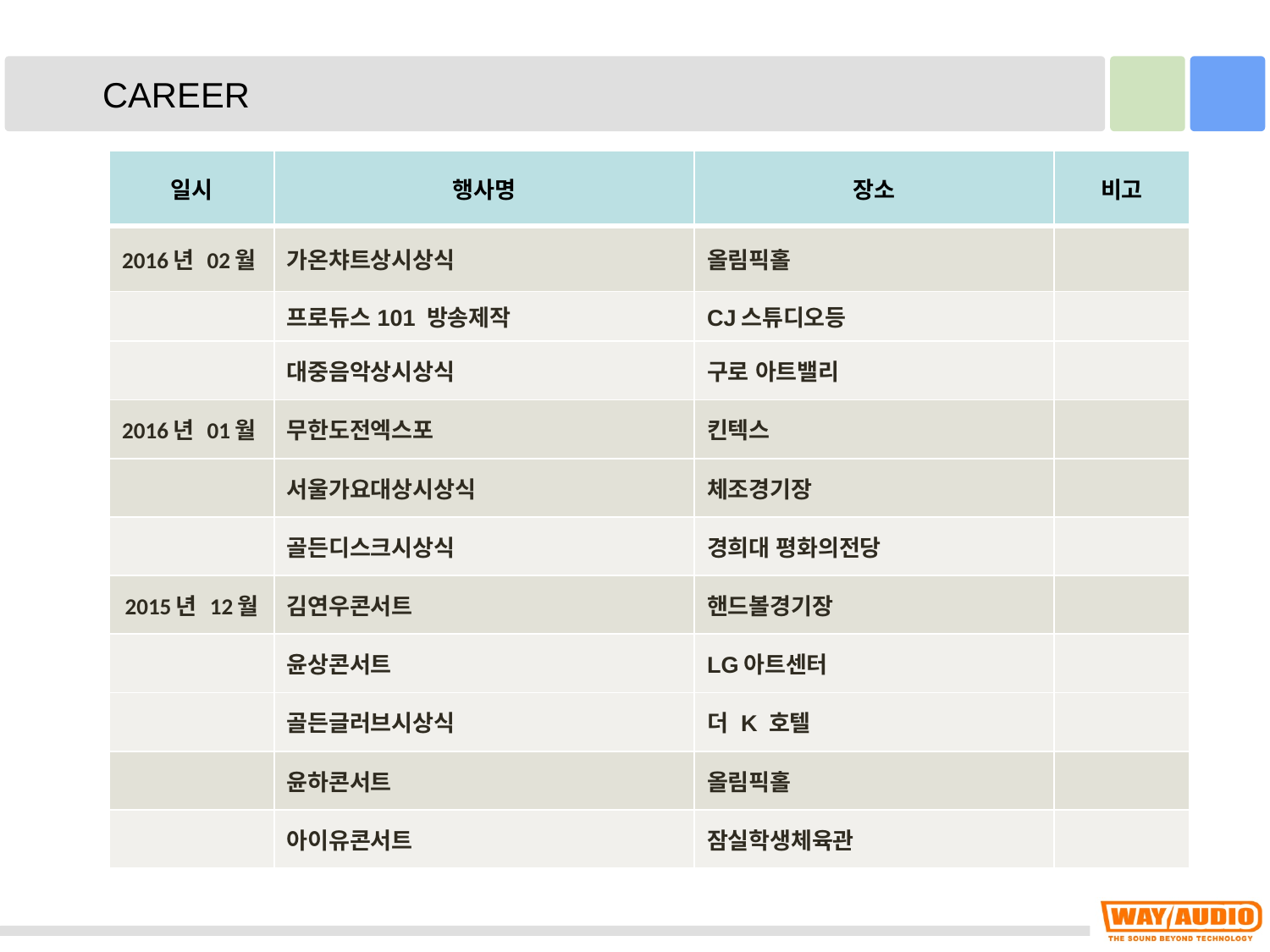

CAREER
| 일시 | 행사명 | 장소 | 비고 |
| --- | --- | --- | --- |
| 2016년 02월 | 가온챠트상시상식 | 올림픽홀 |  |
|  | 프로듀스101 방송제작 | CJ스튜디오등 |  |
|  | 대중음악상시상식 | 구로 아트밸리 |  |
| 2016년 01월 | 무한도전엑스포 | 킨텍스 |  |
|  | 서울가요대상시상식 | 체조경기장 |  |
|  | 골든디스크시상식 | 경희대 평화의전당 |  |
| 2015년 12월 | 김연우콘서트 | 핸드볼경기장 |  |
|  | 윤상콘서트 | LG아트센터 |  |
|  | 골든글러브시상식 | 더 K 호텔 |  |
|  | 윤하콘서트 | 올림픽홀 |  |
|  | 아이유콘서트 | 잠실학생체육관 |  |